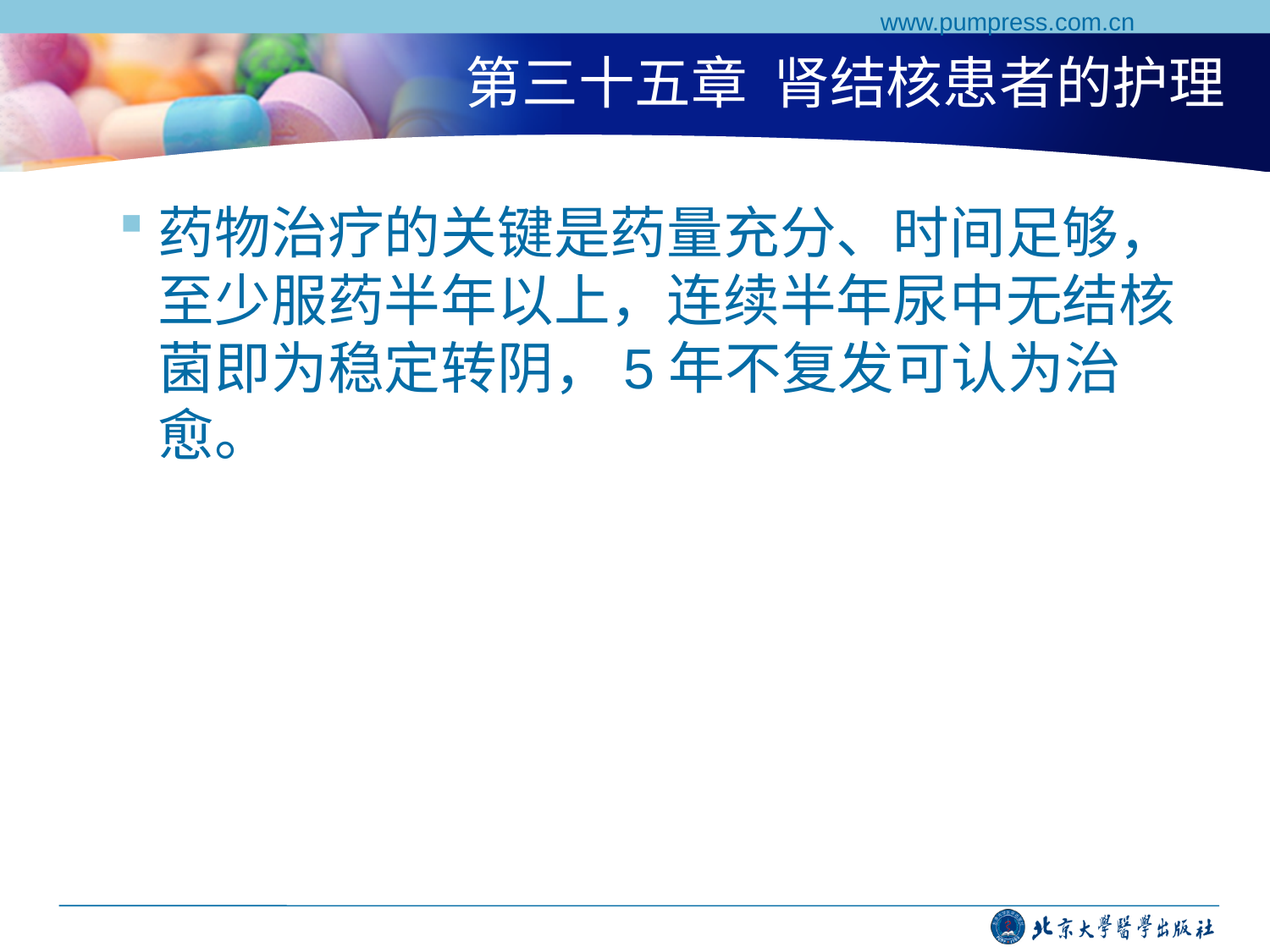

www.pumpress.com.cn
# 第三十五章  肾结核患者的护理
药物治疗的关键是药量充分、时间足够，至少服药半年以上，连续半年尿中无结核菌即为稳定转阴，5年不复发可认为治愈。